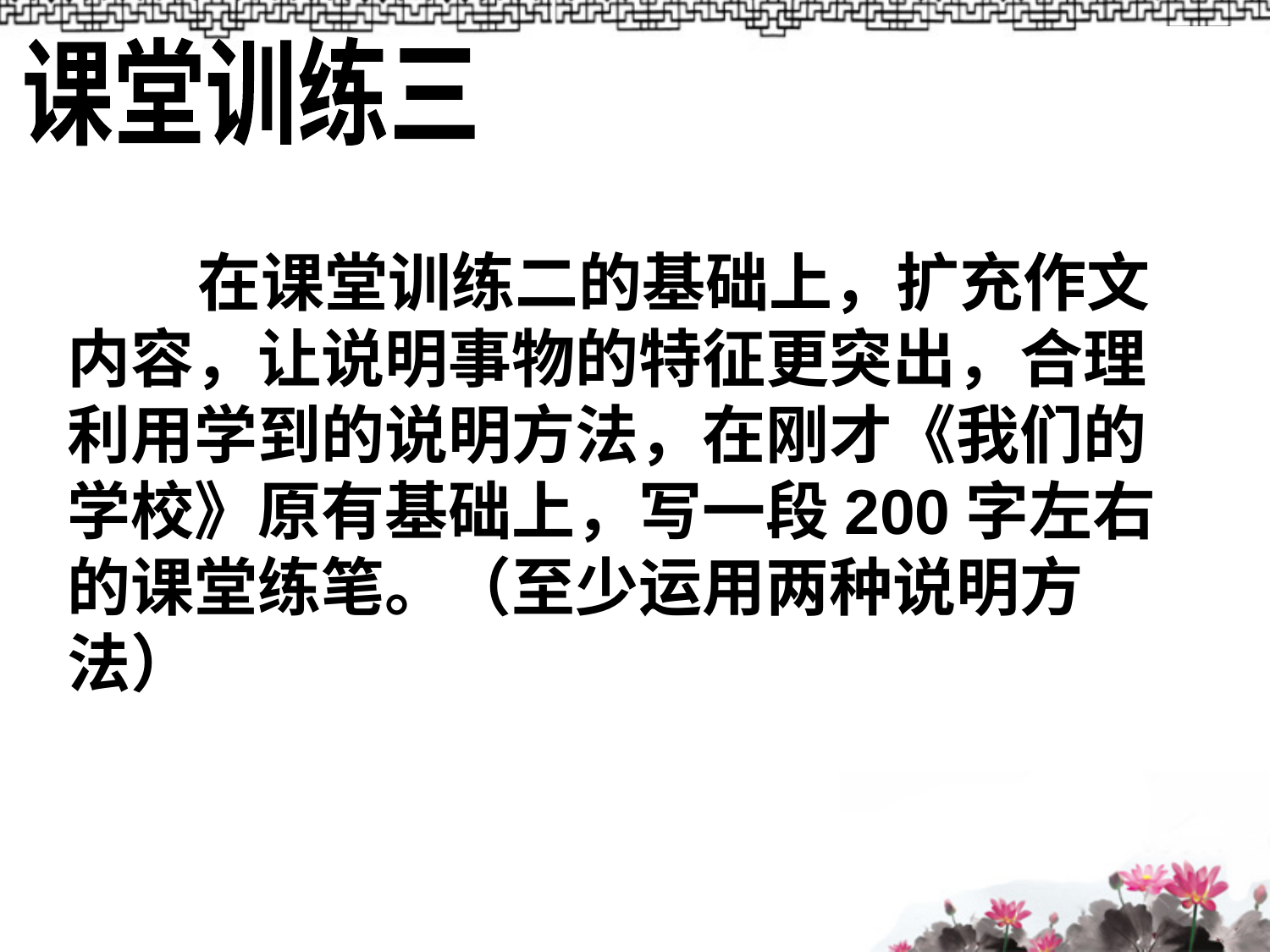

课堂训练三
        在课堂训练二的基础上，扩充作文内容，让说明事物的特征更突出，合理利用学到的说明方法，在刚才《我们的学校》原有基础上，写一段200字左右的课堂练笔。（至少运用两种说明方法）